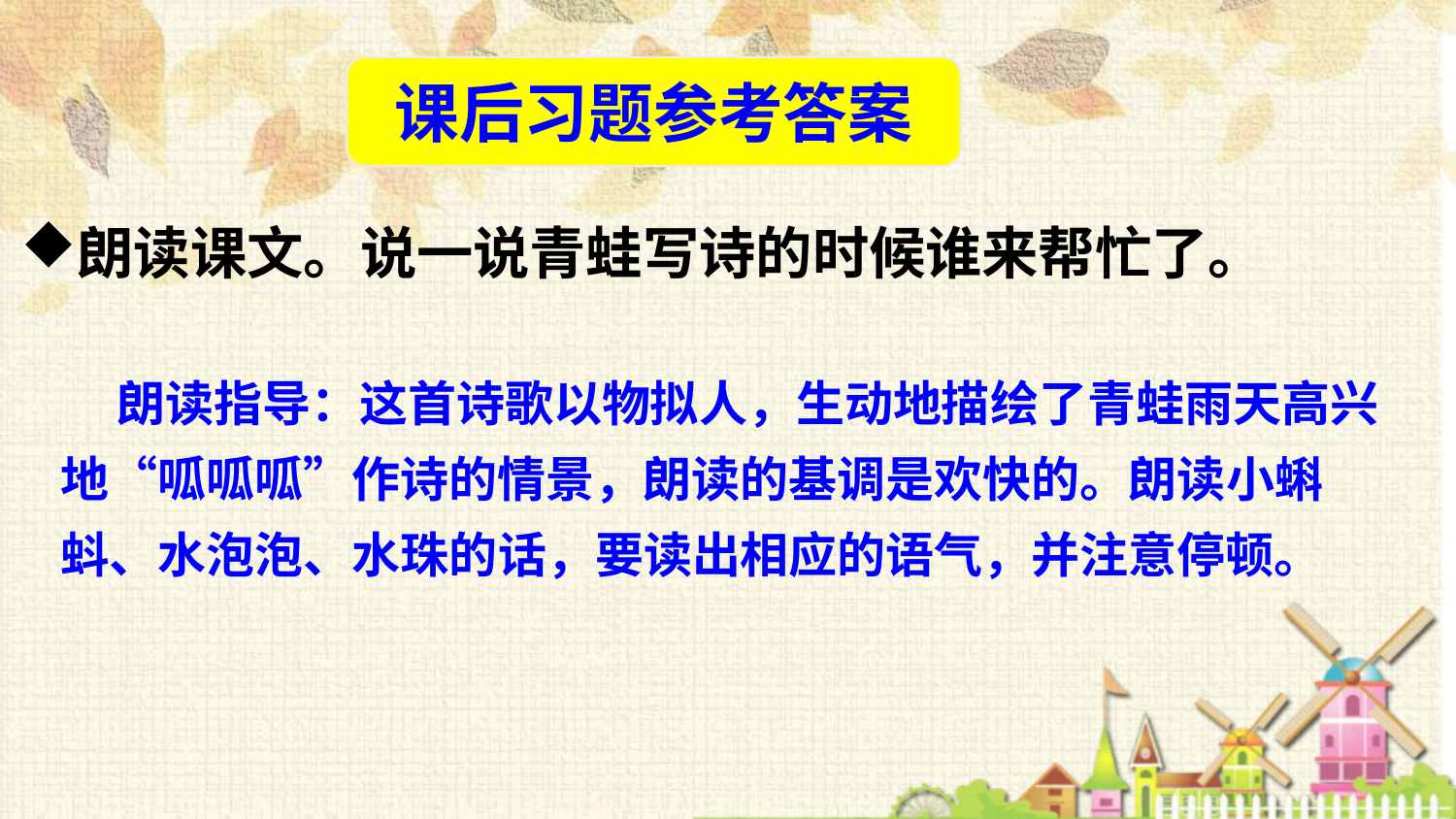

课后习题参考答案
朗读课文。说一说青蛙写诗的时候谁来帮忙了。
    朗读指导：这首诗歌以物拟人，生动地描绘了青蛙雨天高兴地“呱呱呱”作诗的情景，朗读的基调是欢快的。朗读小蝌蚪、水泡泡、水珠的话，要读出相应的语气，并注意停顿。